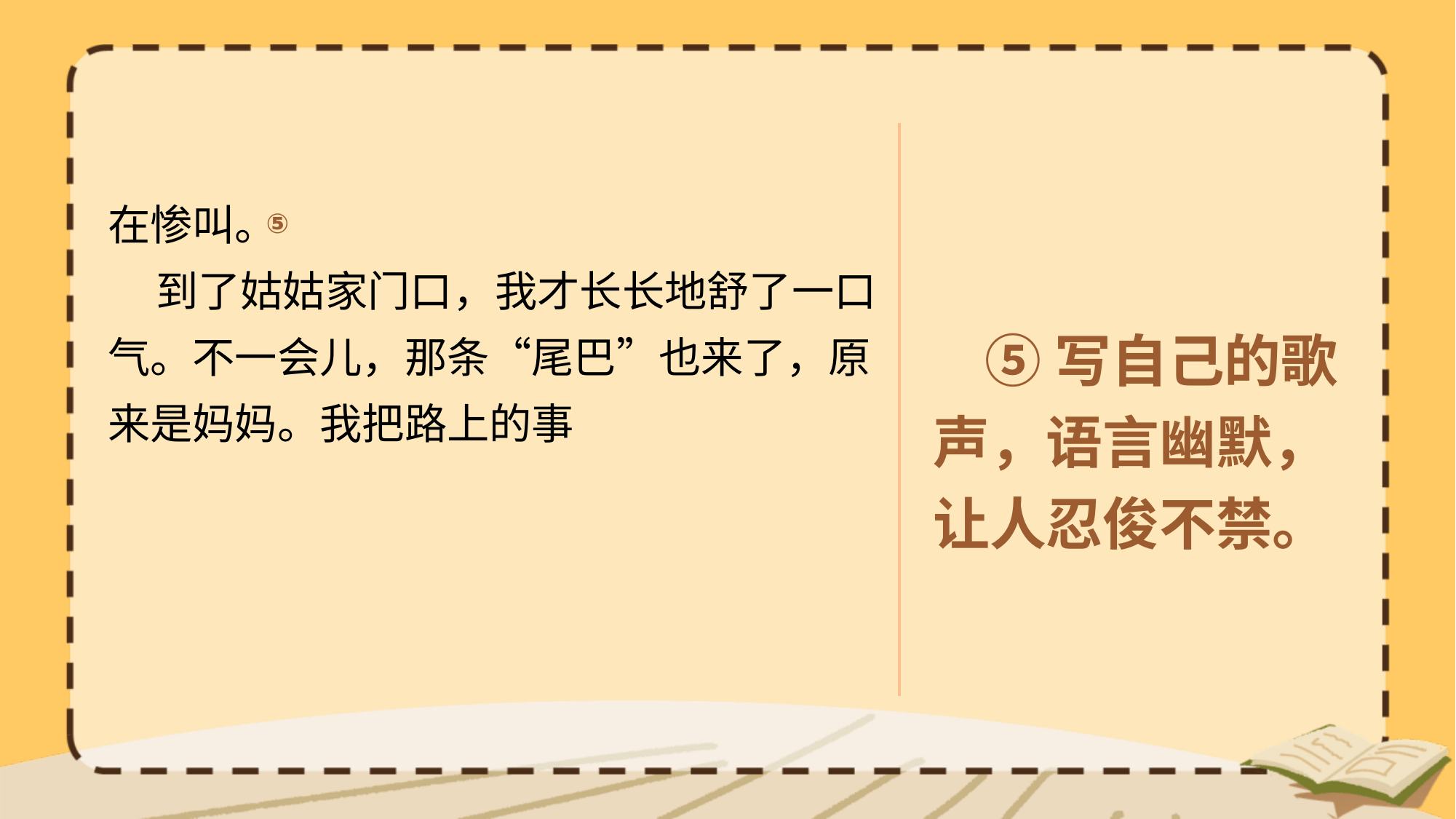

在惨叫。
    到了姑姑家门口，我才长长地舒了一口气。不一会儿，那条“尾巴”也来了，原来是妈妈。我把路上的事
⑤
    ⑤写自己的歌声，语言幽默，让人忍俊不禁。